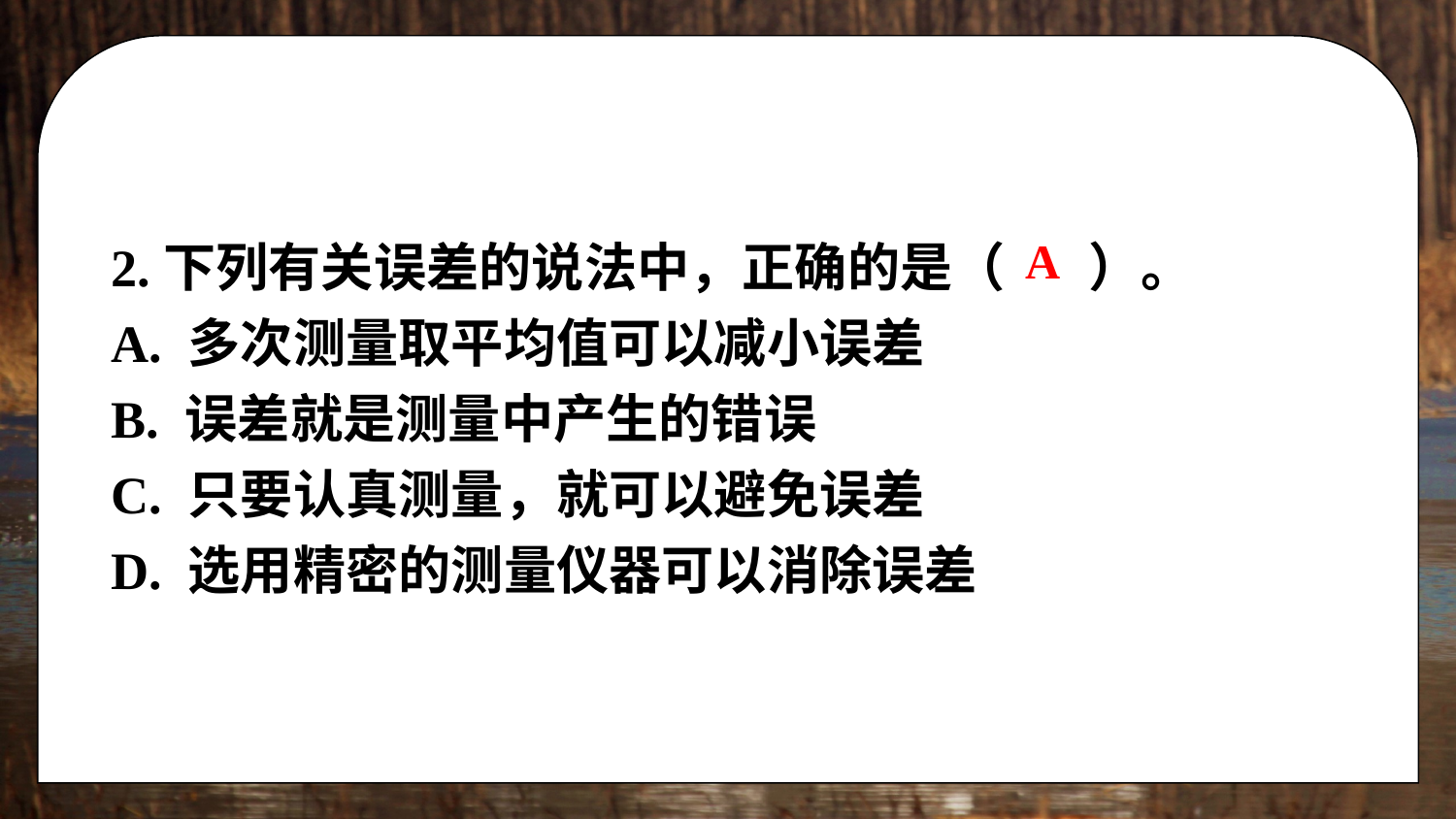

2.下列有关误差的说法中，正确的是（       ）。
A. 多次测量取平均值可以减小误差
B. 误差就是测量中产生的错误
C. 只要认真测量，就可以避免误差
D. 选用精密的测量仪器可以消除误差
A